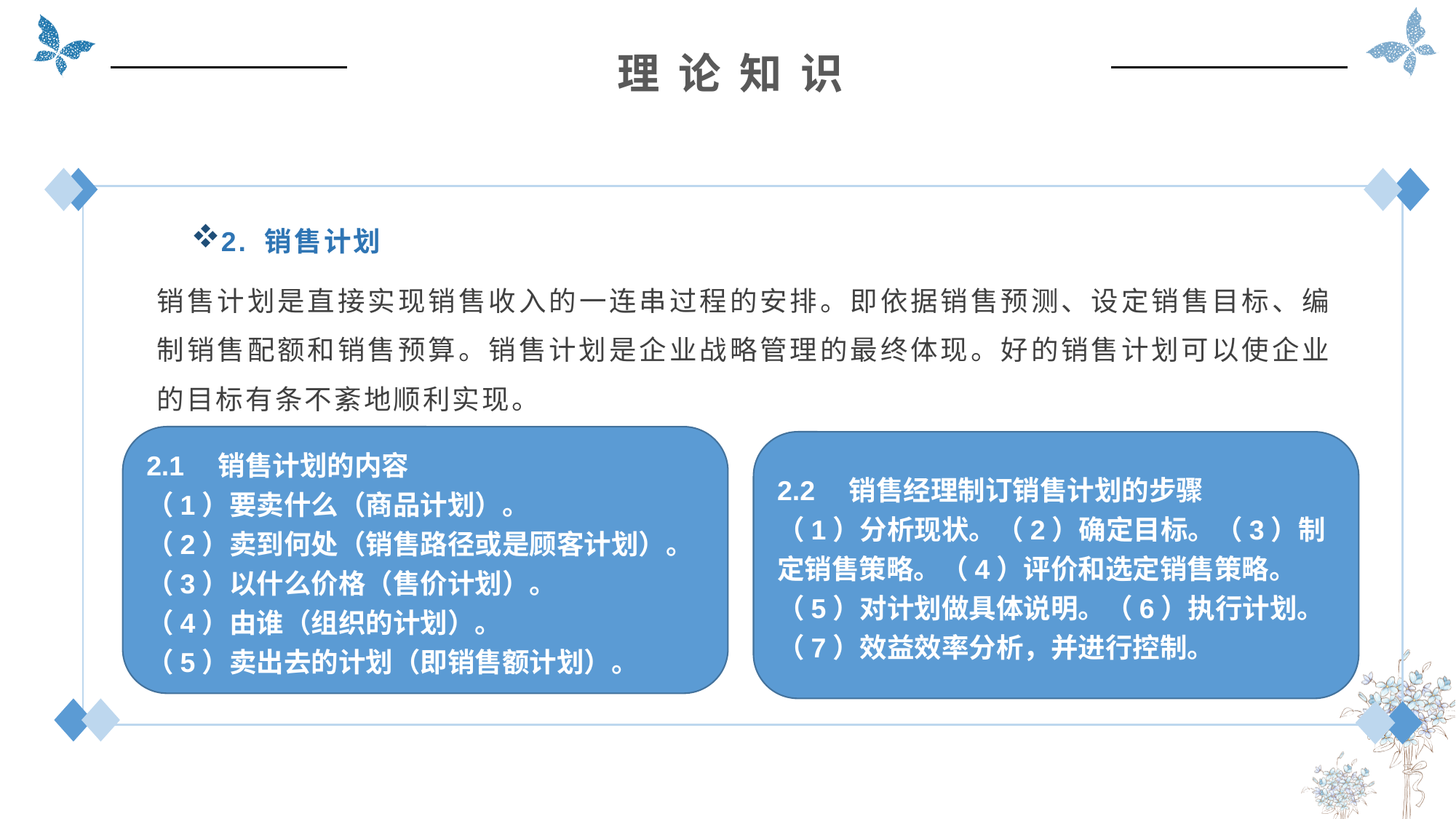

理 论 知 识

2. 销售计划
销售计划是直接实现销售收入的一连串过程的安排。即依据销售预测、设定销售目标、编制销售配额和销售预算。销售计划是企业战略管理的最终体现。好的销售计划可以使企业的目标有条不紊地顺利实现。
2.1　销售计划的内容
（1）要卖什么（商品计划）。
（2）卖到何处（销售路径或是顾客计划）。
（3）以什么价格（售价计划）。
（4）由谁（组织的计划）。
（5）卖出去的计划（即销售额计划）。
2.2　销售经理制订销售计划的步骤
（1）分析现状。（2）确定目标。（3）制定销售策略。（4）评价和选定销售策略。（5）对计划做具体说明。（6）执行计划。（7）效益效率分析，并进行控制。